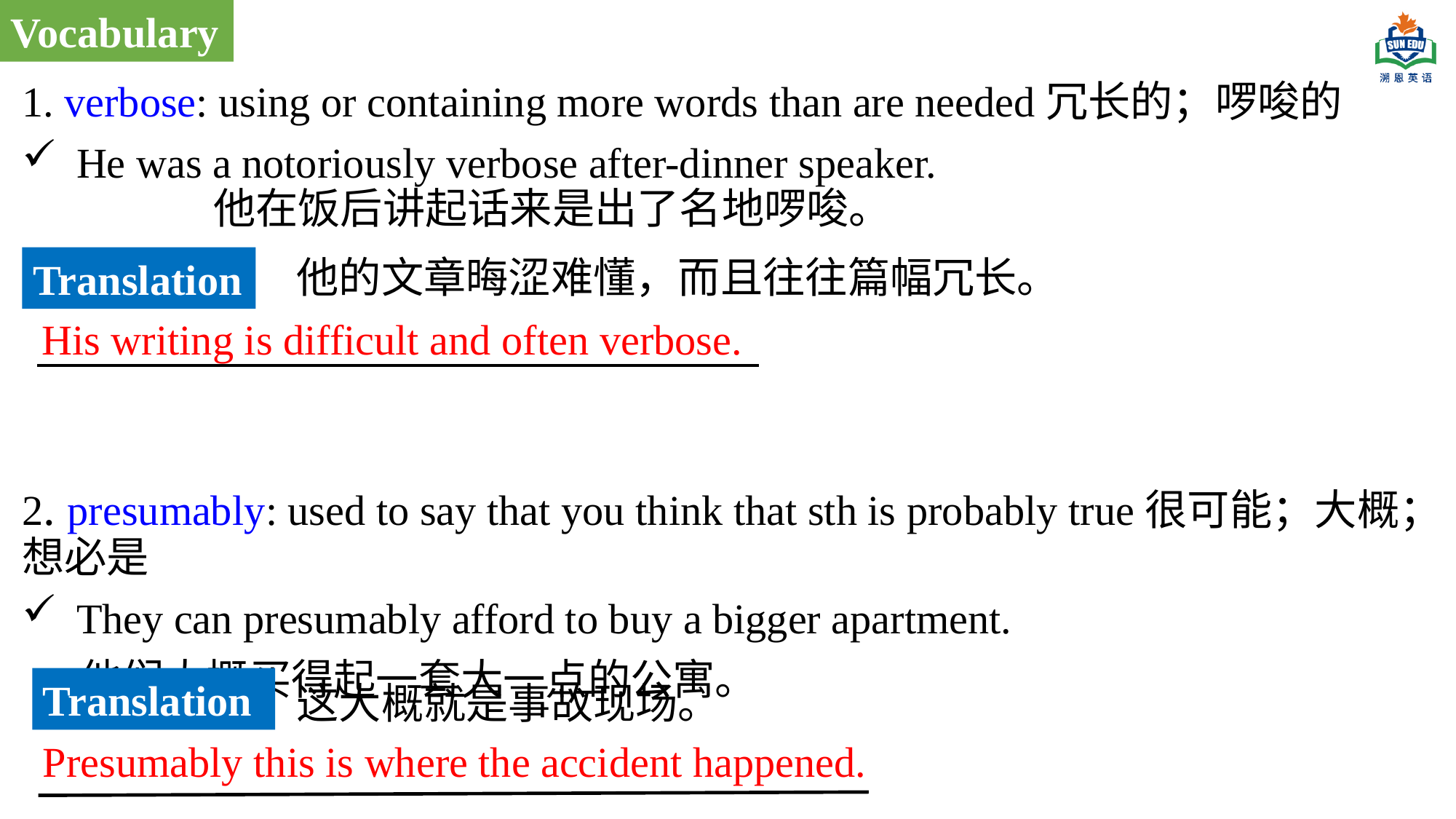

Vocabulary
1. verbose: using or containing more words than are needed冗长的；啰唆的
He was a notoriously verbose after-dinner speaker.                                                          他在饭后讲起话来是出了名地啰唆。

2. presumably: used to say that you think that sth is probably true很可能；大概；想必是
They can presumably afford to buy a bigger apartment.
     他们大概买得起一套大一点的公寓。
他的文章晦涩难懂，而且往往篇幅冗长。
Translation
His writing is difficult and often verbose.
Translation
这大概就是事故现场。
Presumably this is where the accident happened.